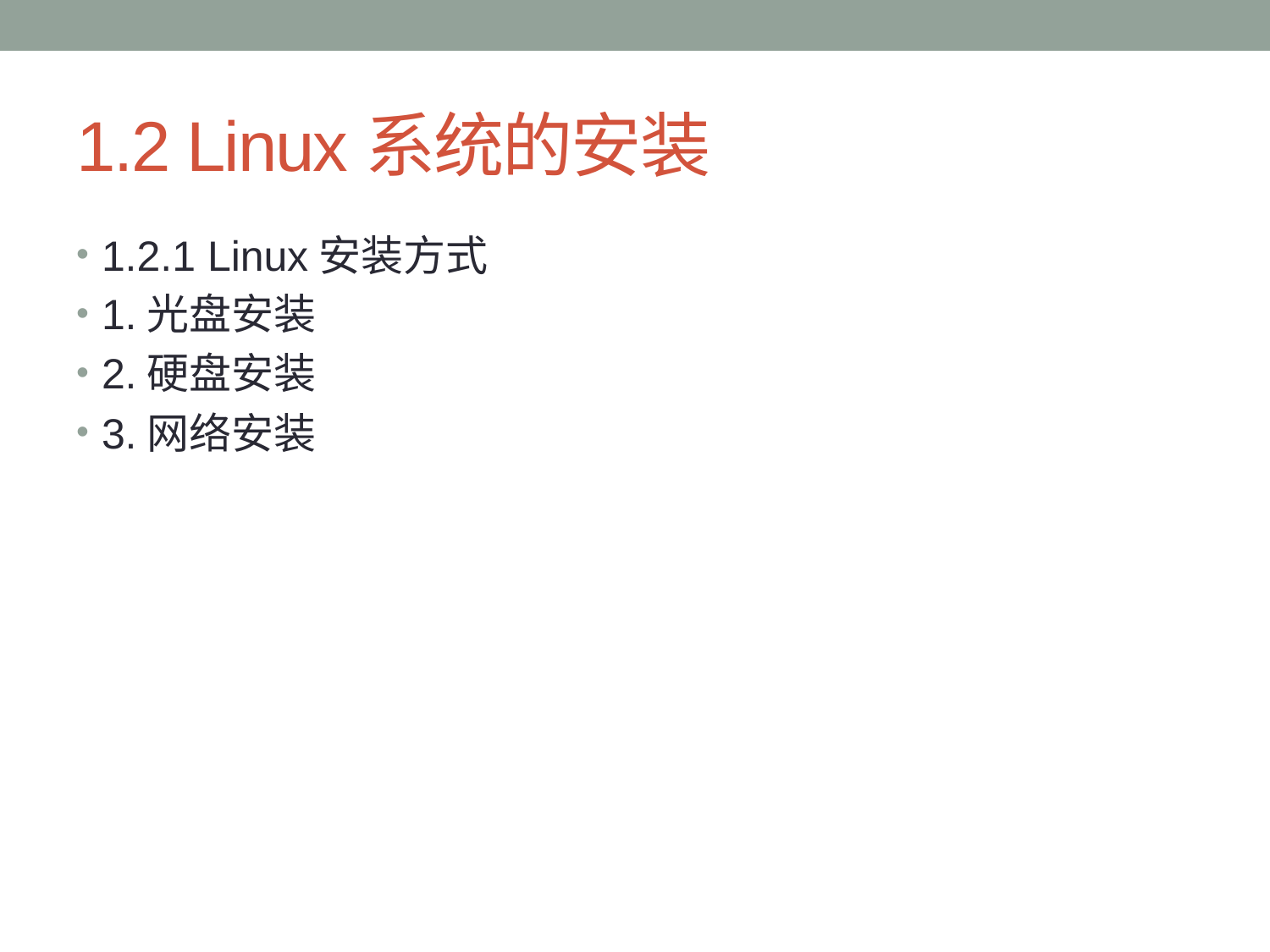

# 1.2 Linux系统的安装
1.2.1 Linux安装方式
1.光盘安装
2.硬盘安装
3.网络安装